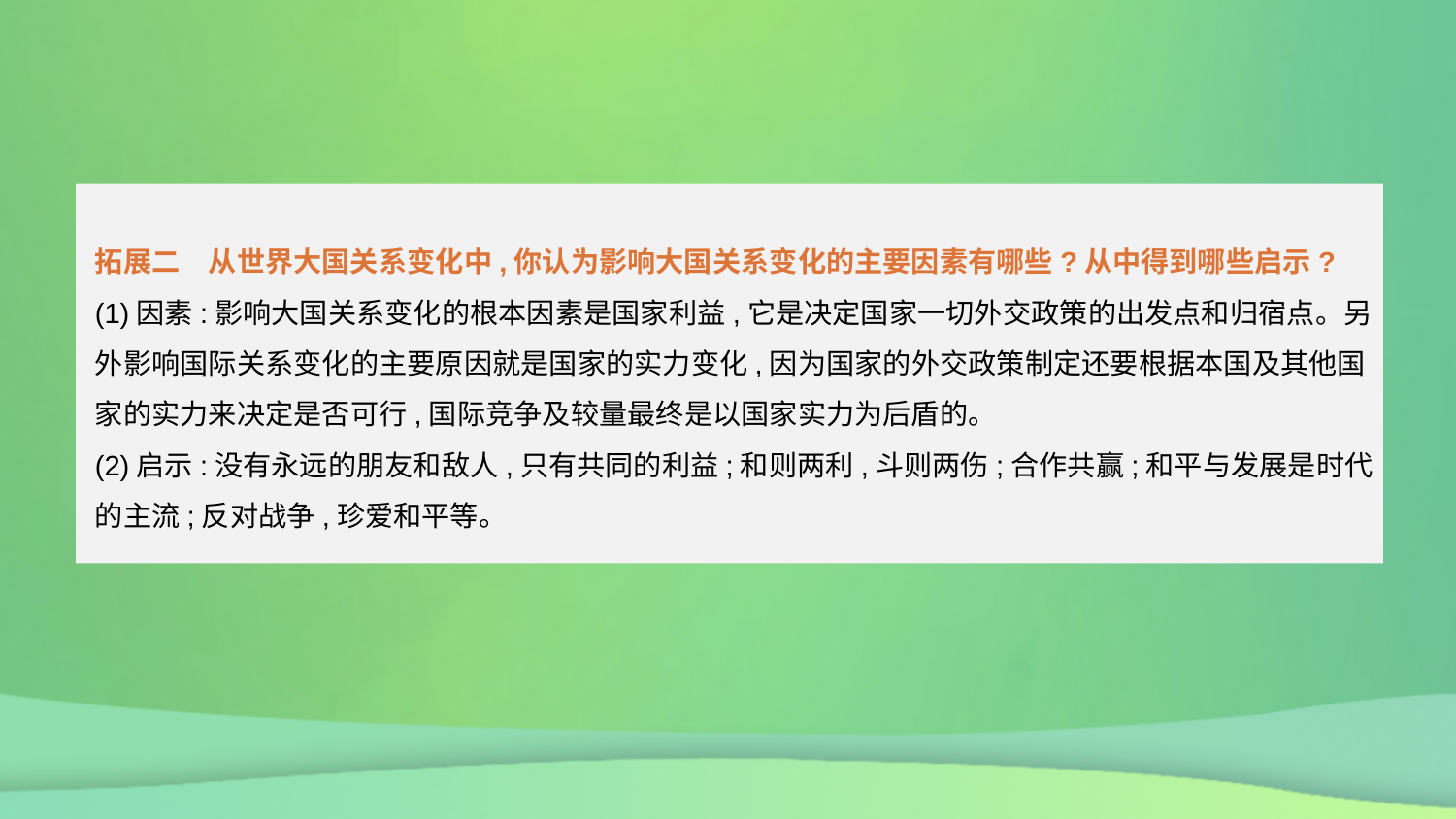

拓展二　从世界大国关系变化中,你认为影响大国关系变化的主要因素有哪些?从中得到哪些启示?
(1)因素:影响大国关系变化的根本因素是国家利益,它是决定国家一切外交政策的出发点和归宿点。另外影响国际关系变化的主要原因就是国家的实力变化,因为国家的外交政策制定还要根据本国及其他国家的实力来决定是否可行,国际竞争及较量最终是以国家实力为后盾的。
(2)启示:没有永远的朋友和敌人,只有共同的利益;和则两利,斗则两伤;合作共赢;和平与发展是时代的主流;反对战争,珍爱和平等。